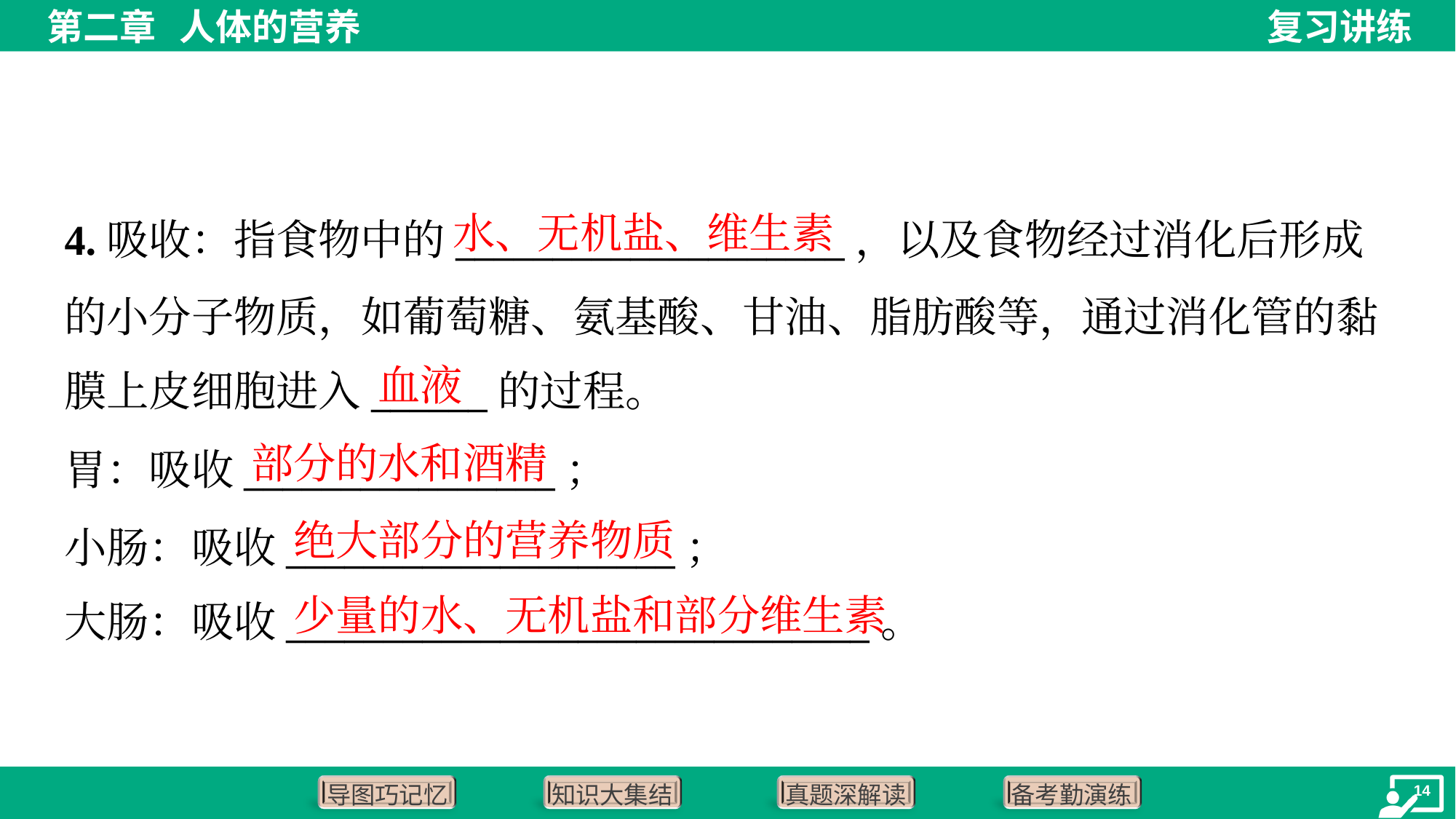

水、无机盐、维生素
4.吸收：指食物中的____________________，以及食物经过消化后形成
的小分子物质，如葡萄糖、氨基酸、甘油、脂肪酸等，通过消化管的黏
膜上皮细胞进入______的过程。
血液
部分的水和酒精
胃：吸收________________；
小肠：吸收____________________；
大肠：吸收______________________________。
绝大部分的营养物质
少量的水、无机盐和部分维生素